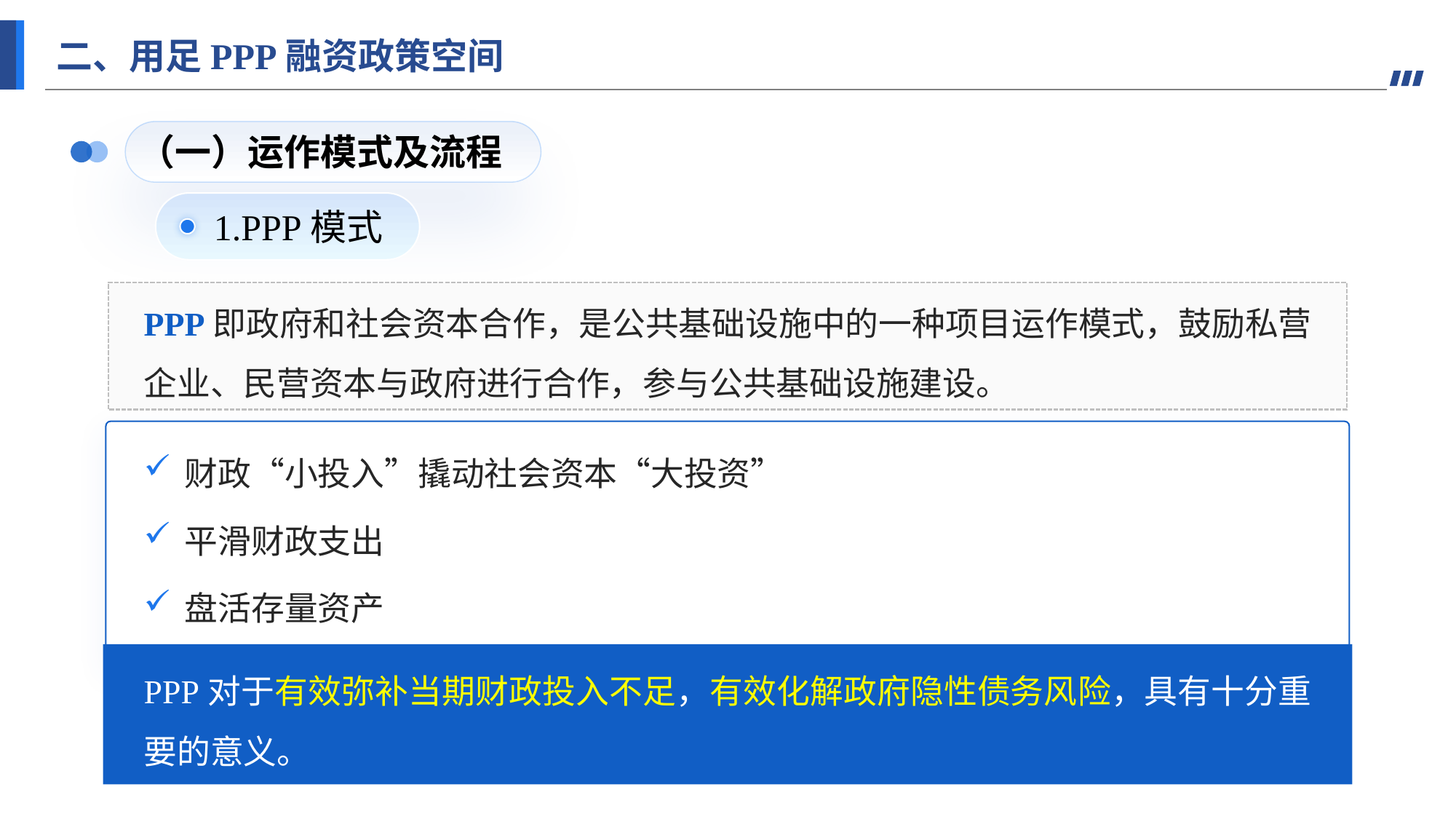

二、用足PPP融资政策空间

（一）运作模式及流程

1.PPP模式

PPP即政府和社会资本合作，是公共基础设施中的一种项目运作模式，鼓励私营企业、民营资本与政府进行合作，参与公共基础设施建设。

财政“小投入”撬动社会资本“大投资”
平滑财政支出
盘活存量资产

PPP对于有效弥补当期财政投入不足，有效化解政府隐性债务风险，具有十分重要的意义。